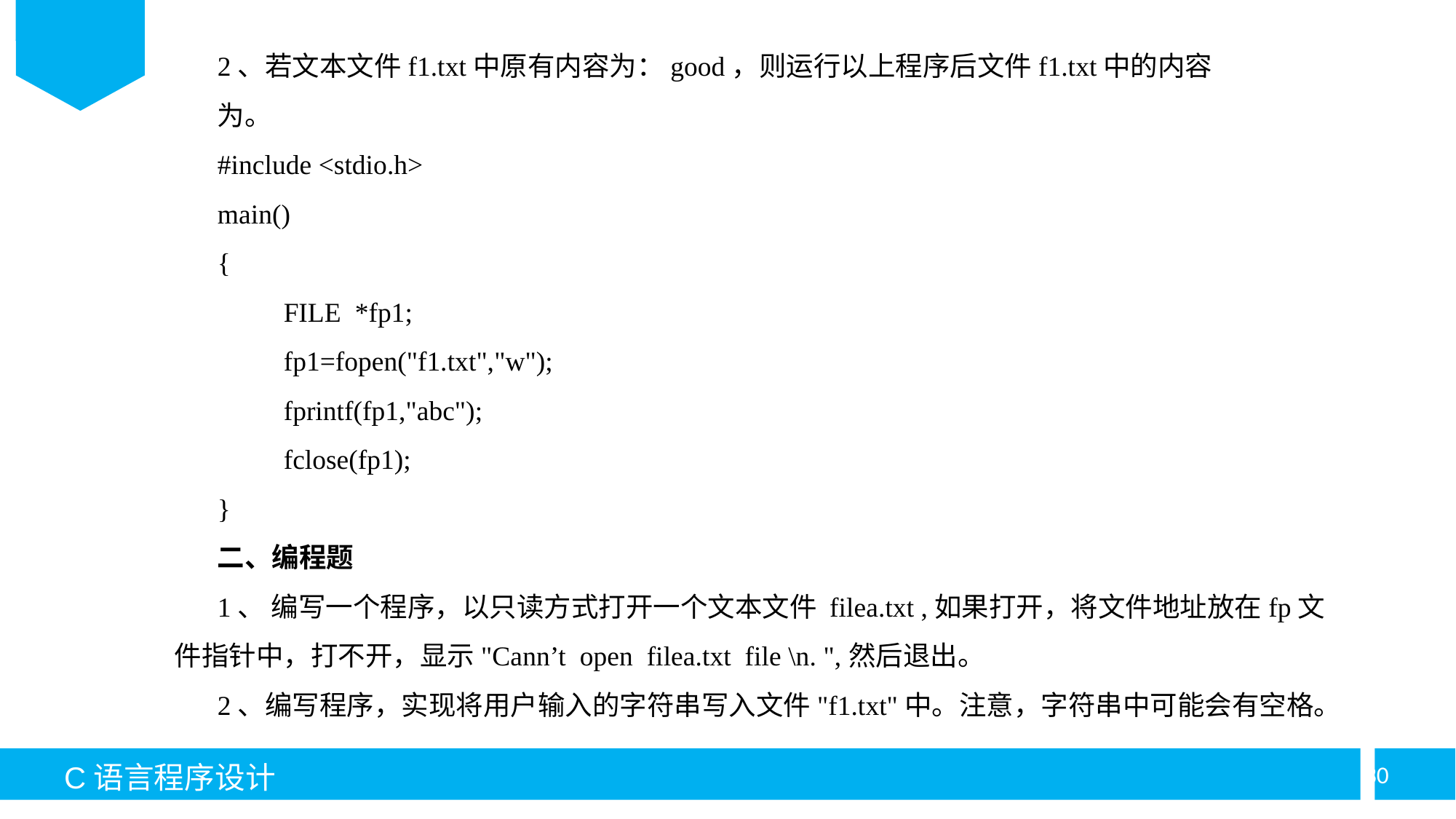

2、若文本文件f1.txt中原有内容为：good，则运行以上程序后文件f1.txt中的内容
为。
#include <stdio.h>
main()
{
	FILE  *fp1;
	fp1=fopen("f1.txt","w");
	fprintf(fp1,"abc");
	fclose(fp1);
}
二、编程题
1、 编写一个程序，以只读方式打开一个文本文件 filea.txt ,如果打开，将文件地址放在fp文件指针中，打不开，显示"Cann’t  open  filea.txt  file \n. ",然后退出。
2、编写程序，实现将用户输入的字符串写入文件"f1.txt"中。注意，字符串中可能会有空格。